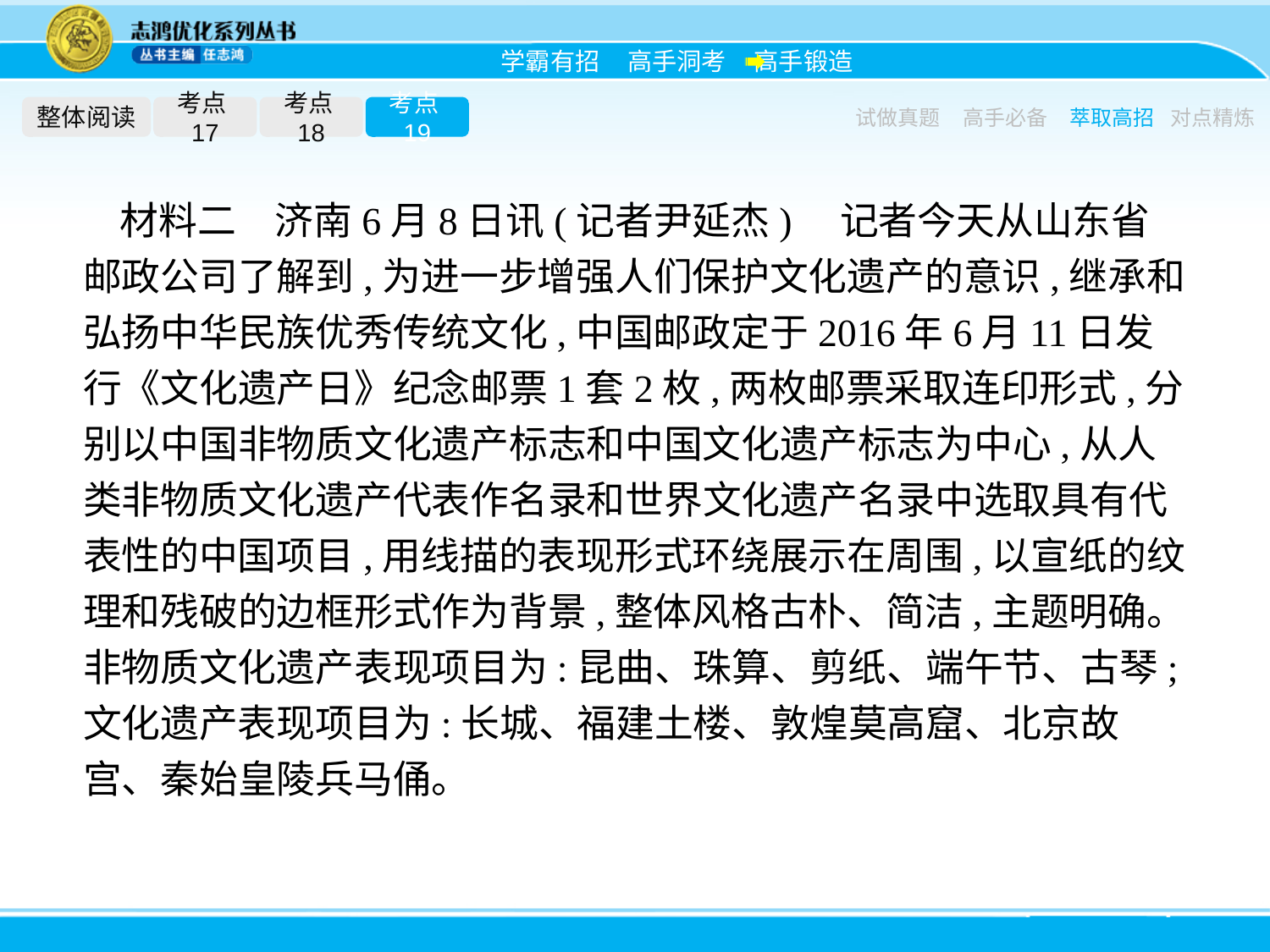

整体阅读
考点17
考点18
考点19
试做真题
高手必备
萃取高招
对点精炼
材料二　济南6月8日讯(记者尹延杰)　记者今天从山东省邮政公司了解到,为进一步增强人们保护文化遗产的意识,继承和弘扬中华民族优秀传统文化,中国邮政定于2016年6月11日发行《文化遗产日》纪念邮票1套2枚,两枚邮票采取连印形式,分别以中国非物质文化遗产标志和中国文化遗产标志为中心,从人类非物质文化遗产代表作名录和世界文化遗产名录中选取具有代表性的中国项目,用线描的表现形式环绕展示在周围,以宣纸的纹理和残破的边框形式作为背景,整体风格古朴、简洁,主题明确。非物质文化遗产表现项目为:昆曲、珠算、剪纸、端午节、古琴;文化遗产表现项目为:长城、福建土楼、敦煌莫高窟、北京故宫、秦始皇陵兵马俑。